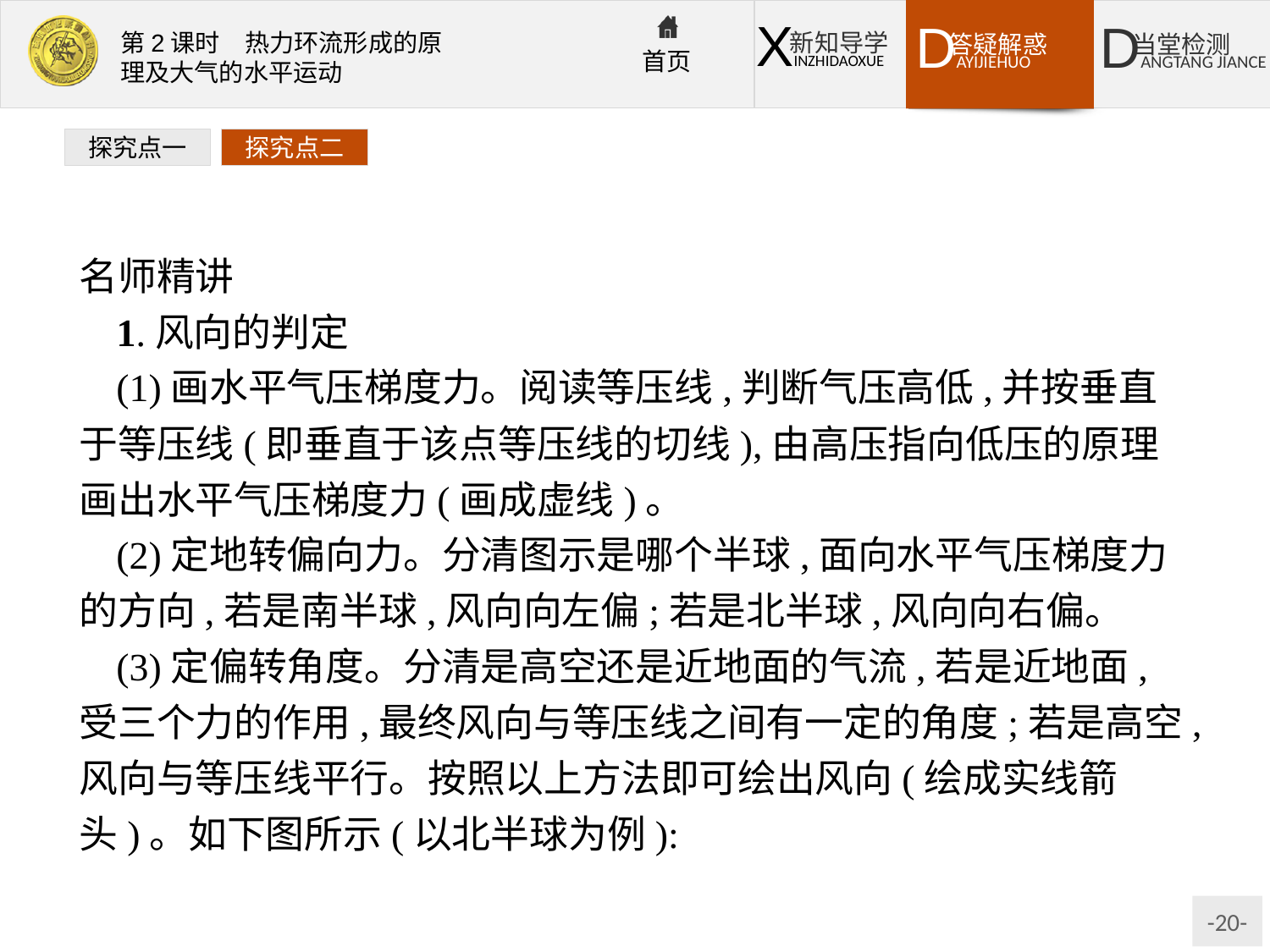

探究点一
探究点二
名师精讲
1.风向的判定
(1)画水平气压梯度力。阅读等压线,判断气压高低,并按垂直于等压线(即垂直于该点等压线的切线),由高压指向低压的原理画出水平气压梯度力(画成虚线)。
(2)定地转偏向力。分清图示是哪个半球,面向水平气压梯度力的方向,若是南半球,风向向左偏;若是北半球,风向向右偏。
(3)定偏转角度。分清是高空还是近地面的气流,若是近地面,受三个力的作用,最终风向与等压线之间有一定的角度;若是高空,风向与等压线平行。按照以上方法即可绘出风向(绘成实线箭头)。如下图所示(以北半球为例):